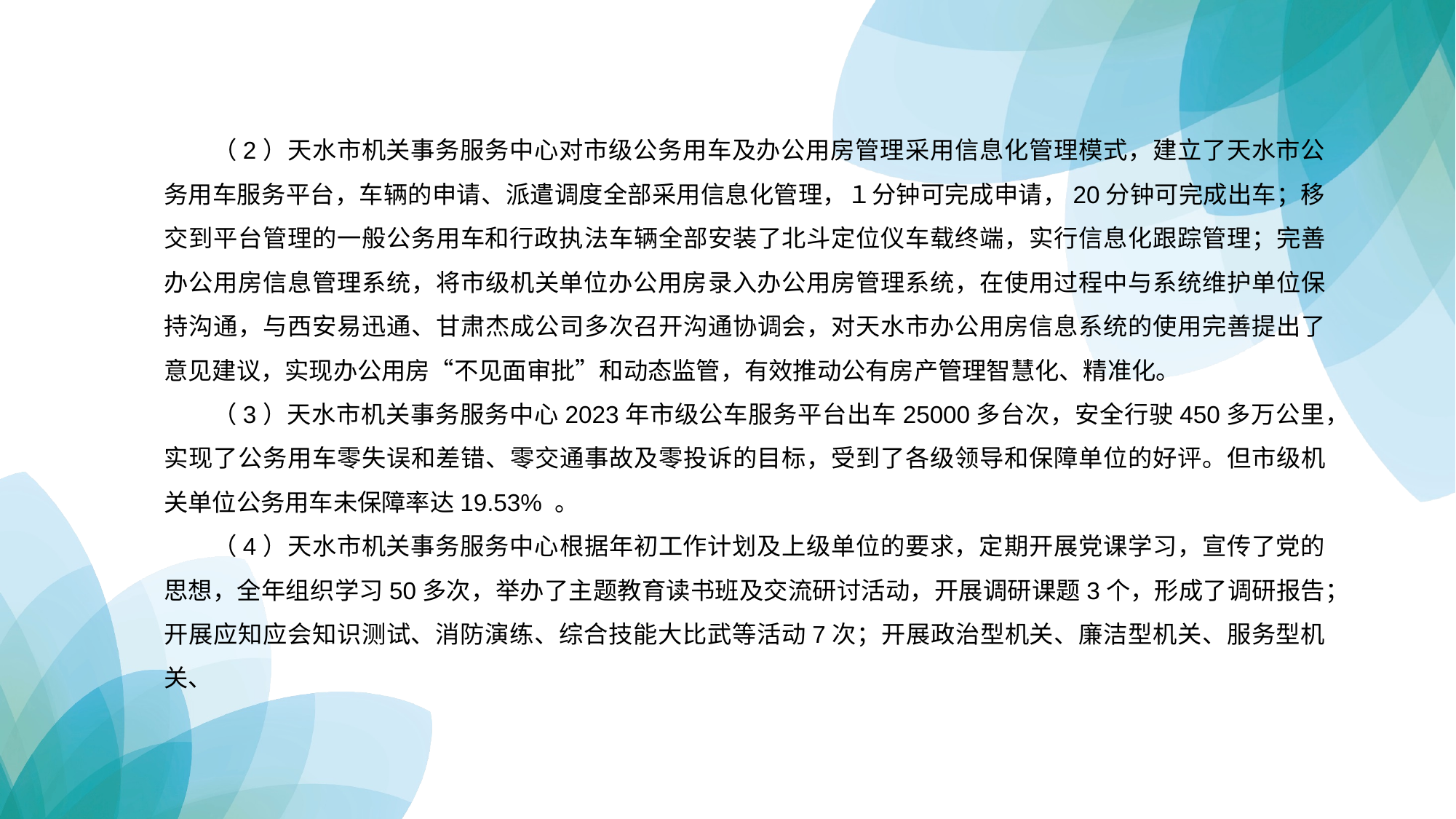

（2）天水市机关事务服务中心对市级公务用车及办公用房管理采用信息化管理模式，建立了天水市公务用车服务平台，车辆的申请、派遣调度全部采用信息化管理，１分钟可完成申请，20分钟可完成出车；移交到平台管理的一般公务用车和行政执法车辆全部安装了北斗定位仪车载终端，实行信息化跟踪管理；完善办公用房信息管理系统，将市级机关单位办公用房录入办公用房管理系统，在使用过程中与系统维护单位保持沟通，与西安易迅通、甘肃杰成公司多次召开沟通协调会，对天水市办公用房信息系统的使用完善提出了意见建议，实现办公用房“不见面审批”和动态监管，有效推动公有房产管理智慧化、精准化。
（3）天水市机关事务服务中心2023年市级公车服务平台出车25000多台次，安全行驶450多万公里，实现了公务用车零失误和差错、零交通事故及零投诉的目标，受到了各级领导和保障单位的好评。但市级机关单位公务用车未保障率达19.53% 。
（4）天水市机关事务服务中心根据年初工作计划及上级单位的要求，定期开展党课学习，宣传了党的思想，全年组织学习50多次，举办了主题教育读书班及交流研讨活动，开展调研课题3个，形成了调研报告；开展应知应会知识测试、消防演练、综合技能大比武等活动7次；开展政治型机关、廉洁型机关、服务型机关、